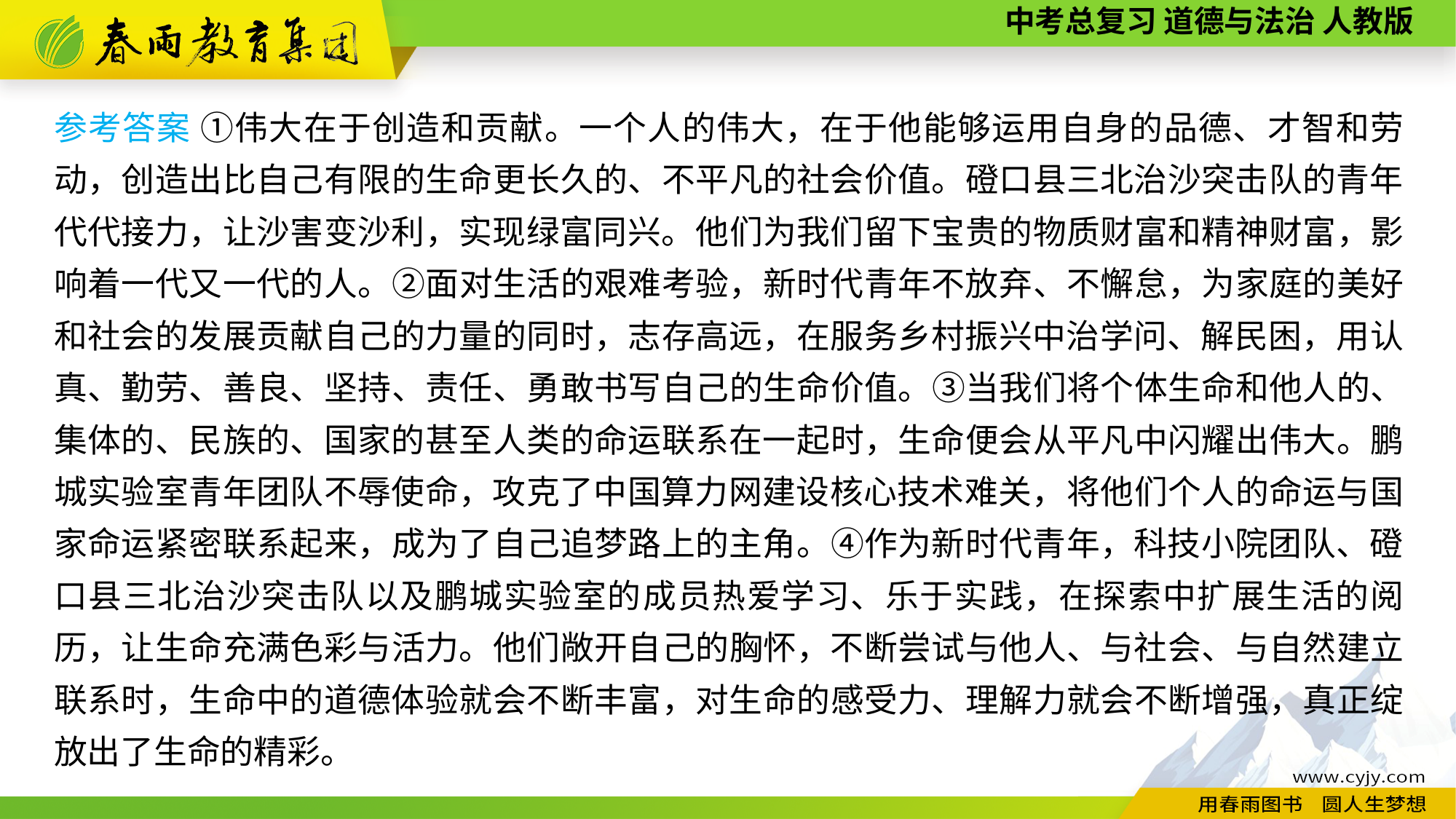

参考答案 ①伟大在于创造和贡献。一个人的伟大，在于他能够运用自身的品德、才智和劳动，创造出比自己有限的生命更长久的、不平凡的社会价值。磴口县三北治沙突击队的青年代代接力，让沙害变沙利，实现绿富同兴。他们为我们留下宝贵的物质财富和精神财富，影响着一代又一代的人。②面对生活的艰难考验，新时代青年不放弃、不懈怠，为家庭的美好和社会的发展贡献自己的力量的同时，志存高远，在服务乡村振兴中治学问、解民困，用认真、勤劳、善良、坚持、责任、勇敢书写自己的生命价值。③当我们将个体生命和他人的、集体的、民族的、国家的甚至人类的命运联系在一起时，生命便会从平凡中闪耀出伟大。鹏城实验室青年团队不辱使命，攻克了中国算力网建设核心技术难关，将他们个人的命运与国家命运紧密联系起来，成为了自己追梦路上的主角。④作为新时代青年，科技小院团队、磴口县三北治沙突击队以及鹏城实验室的成员热爱学习、乐于实践，在探索中扩展生活的阅历，让生命充满色彩与活力。他们敞开自己的胸怀，不断尝试与他人、与社会、与自然建立联系时，生命中的道德体验就会不断丰富，对生命的感受力、理解力就会不断增强，真正绽放出了生命的精彩。